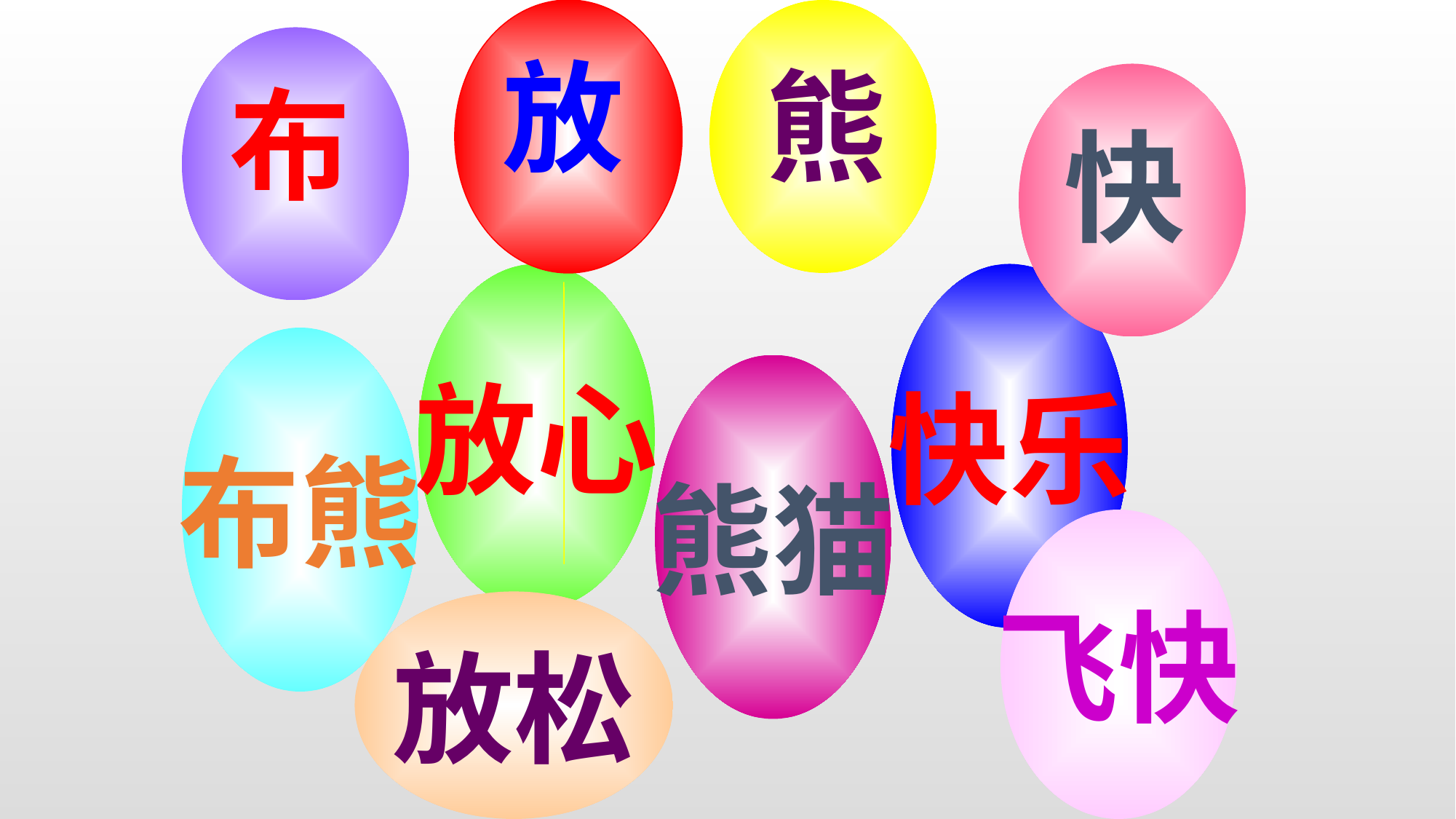

放

熊

布

快
放心
快乐
布熊
熊猫
飞快
放松